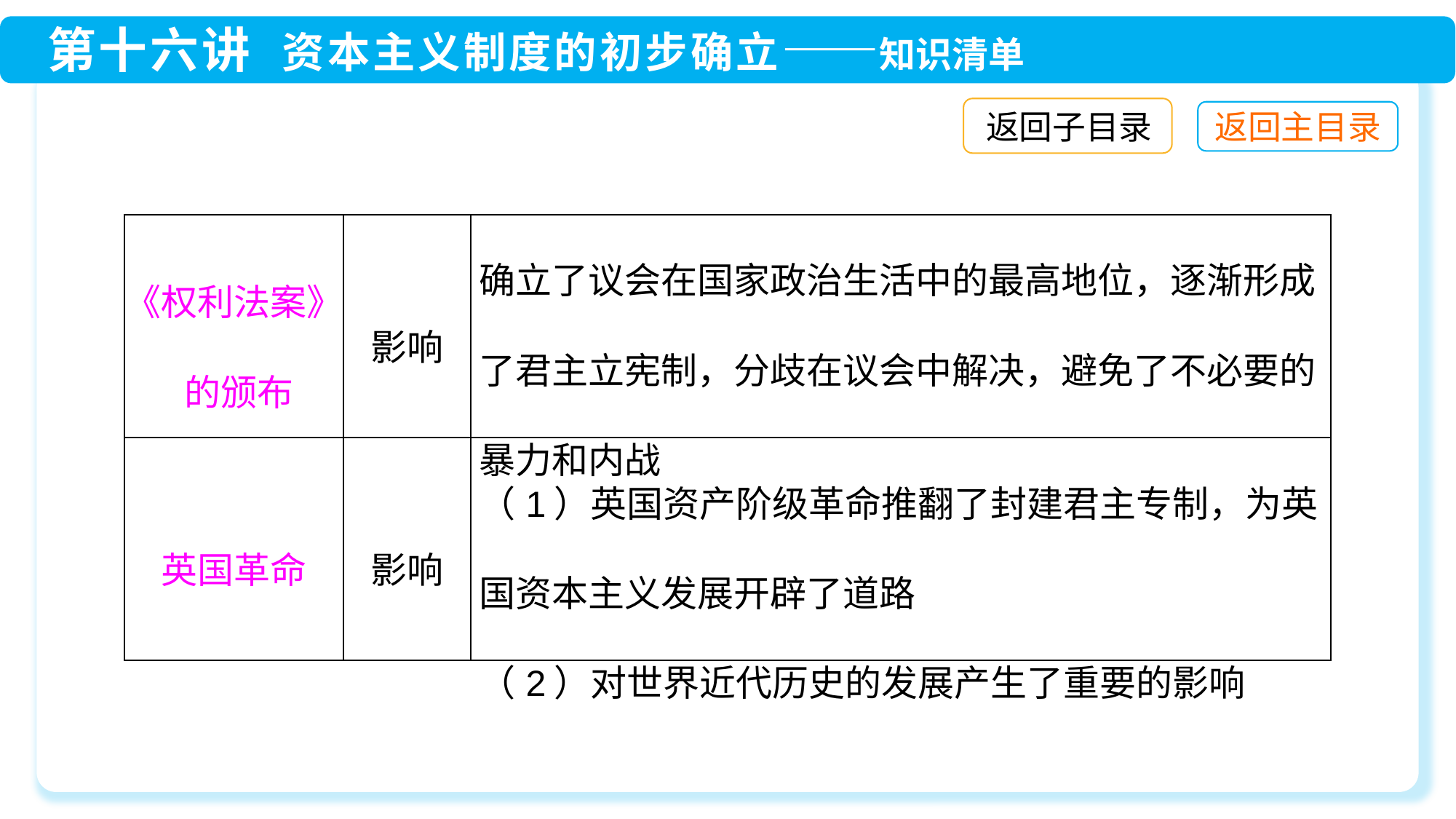

返回子目录
| 《权利法案》 的颁布 | 影响 | 确立了议会在国家政治生活中的最高地位，逐渐形成了君主立宪制，分歧在议会中解决，避免了不必要的暴力和内战 |
| --- | --- | --- |
| 英国革命 | 影响 | （1）英国资产阶级革命推翻了封建君主专制，为英国资本主义发展开辟了道路 （2）对世界近代历史的发展产生了重要的影响 |